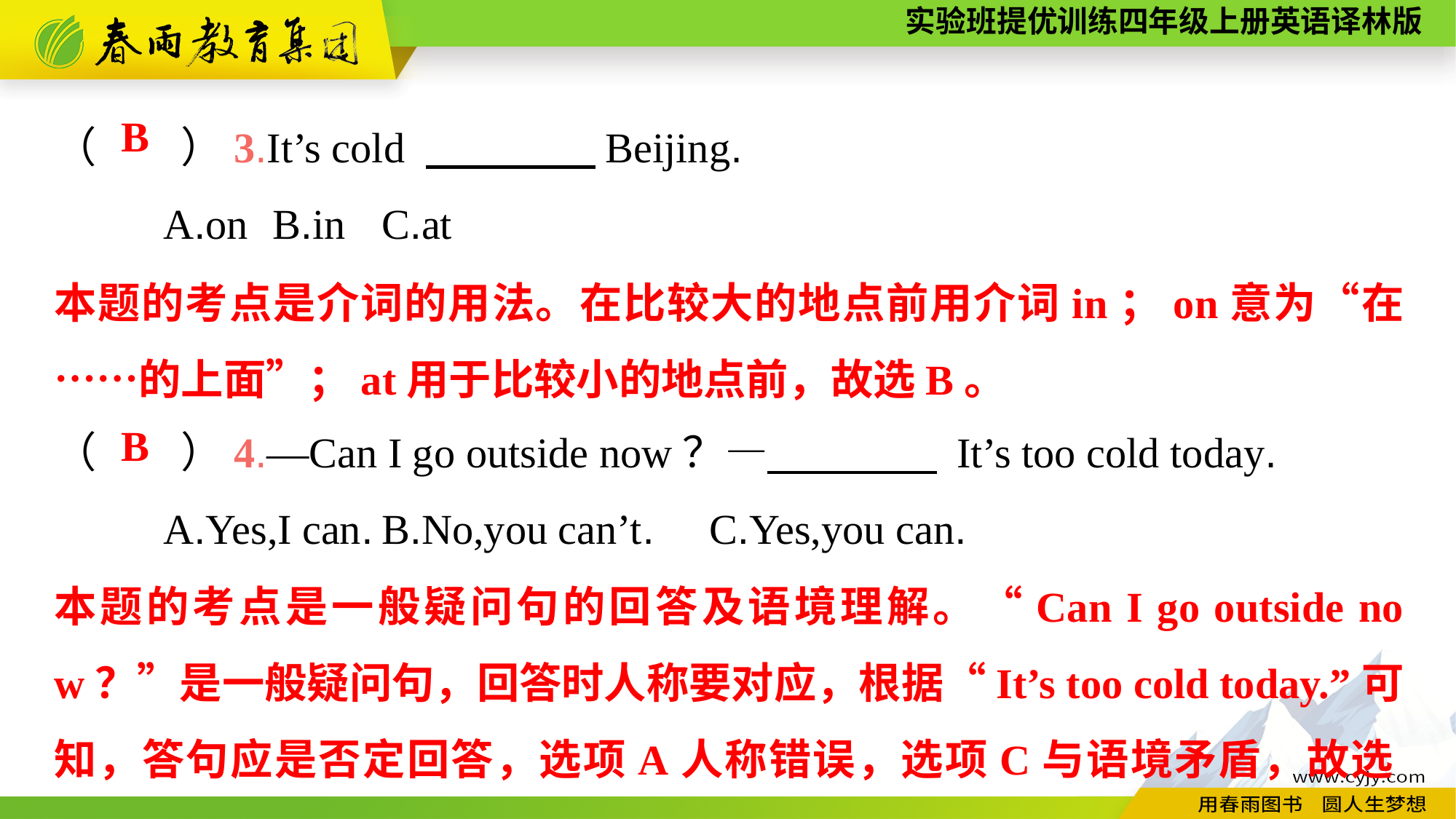

（　　）3.It’s cold 　　　　Beijing.
	A.on	B.in	C.at

（　　）4.—Can I go outside now？—　　　　 It’s too cold today.
	A.Yes,I can.	B.No,you can’t.	C.Yes,you can.
B
本题的考点是介词的用法。在比较大的地点前用介词in；on意为“在……的上面”；at用于比较小的地点前，故选B。
B
本题的考点是一般疑问句的回答及语境理解。“Can I go outside now？”是一般疑问句，回答时人称要对应，根据“It’s too cold today.”可知，答句应是否定回答，选项A人称错误，选项C与语境矛盾，故选B。